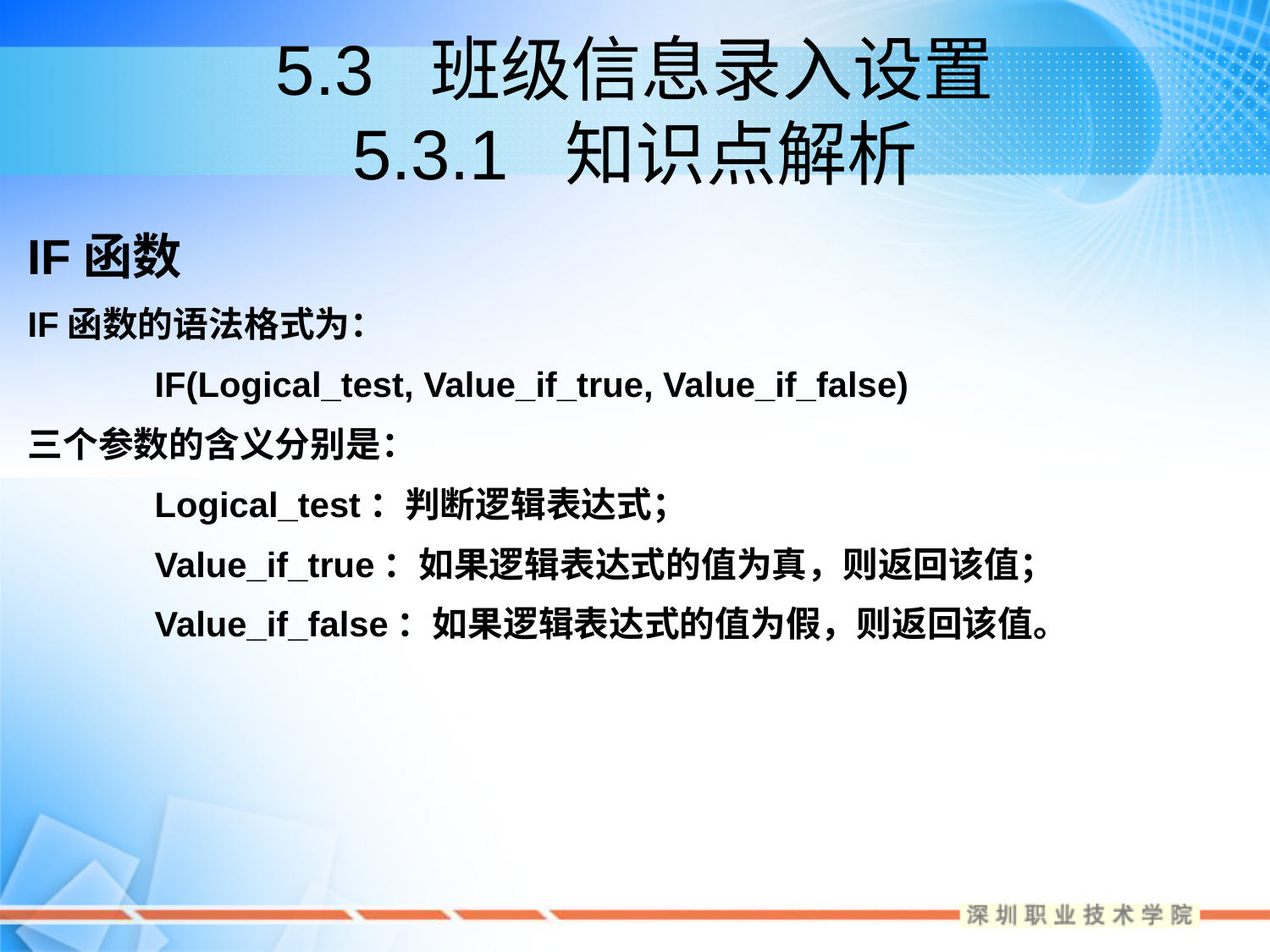

# 5.3  班级信息录入设置 5.3.1  知识点解析

IF函数
IF函数的语法格式为：
	IF(Logical_test, Value_if_true, Value_if_false)
三个参数的含义分别是：
	Logical_test：判断逻辑表达式；
	Value_if_true：如果逻辑表达式的值为真，则返回该值；
	Value_if_false：如果逻辑表达式的值为假，则返回该值。